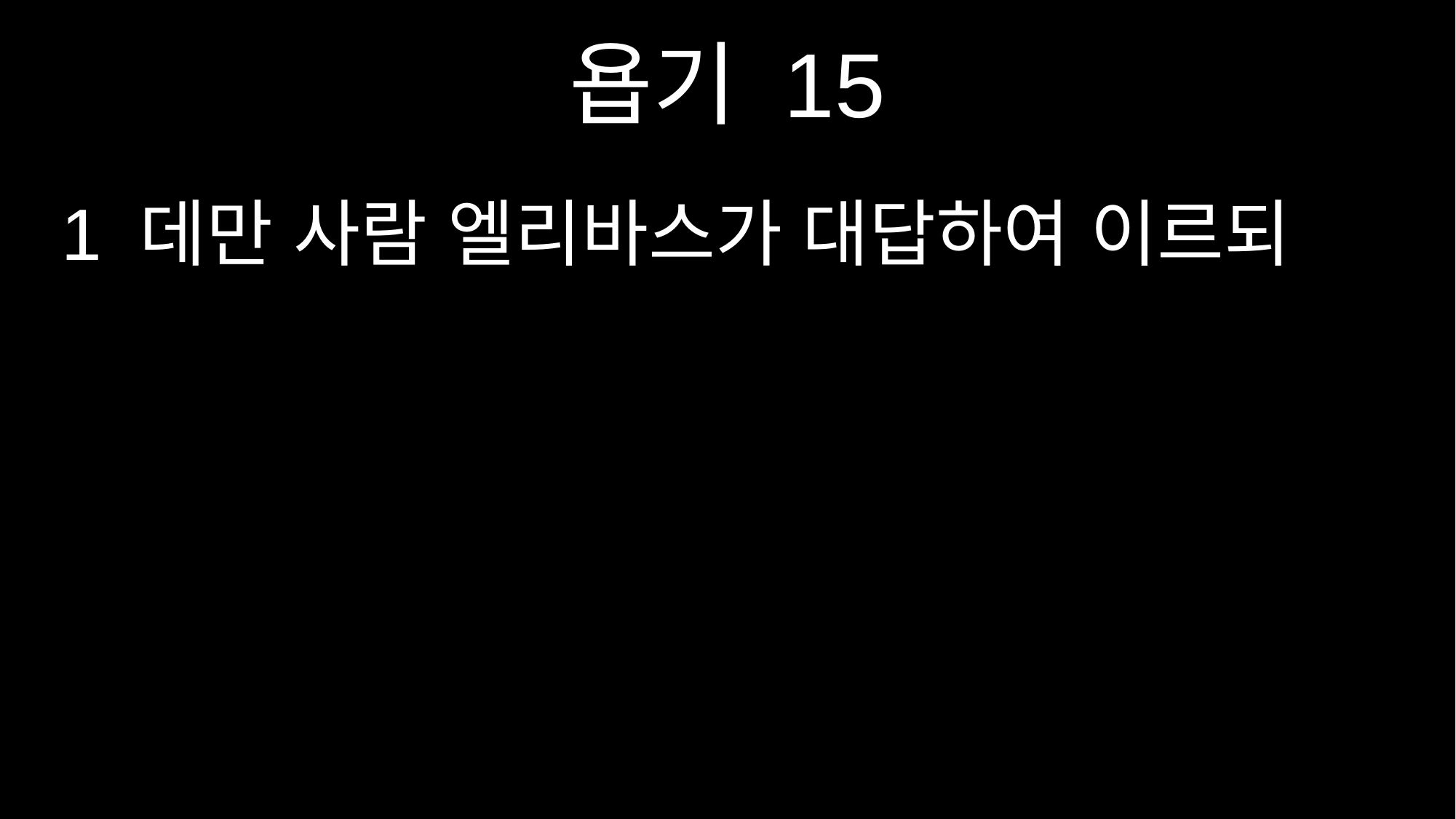

욥기 15
1 데만 사람 엘리바스가 대답하여 이르되